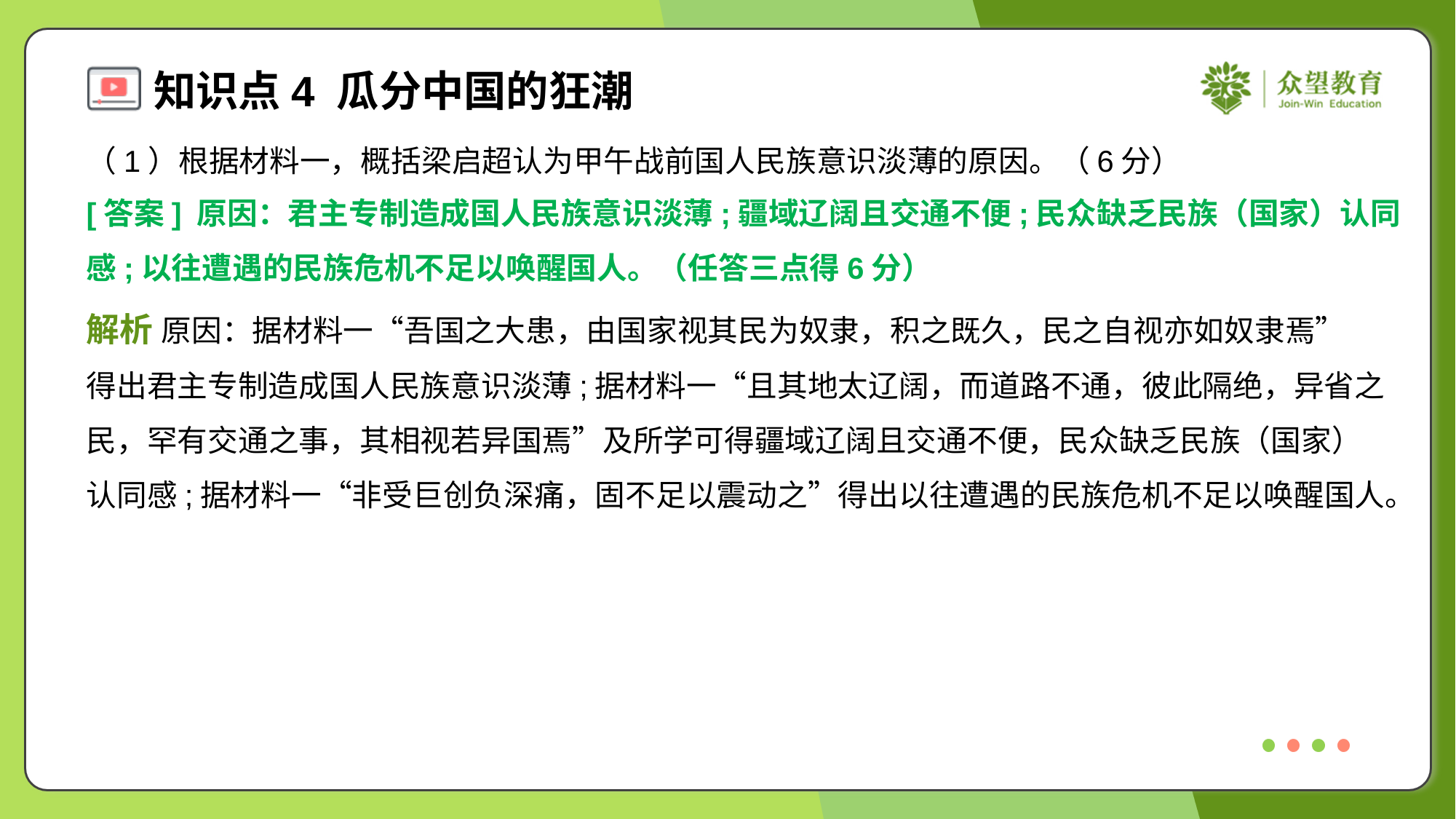

（1）根据材料一，概括梁启超认为甲午战前国人民族意识淡薄的原因。（6分）
[答案] 原因：君主专制造成国人民族意识淡薄;疆域辽阔且交通不便;民众缺乏民族（国家）认同
感;以往遭遇的民族危机不足以唤醒国人。（任答三点得6分）
解析 原因：据材料一“吾国之大患，由国家视其民为奴隶，积之既久，民之自视亦如奴隶焉”
得出君主专制造成国人民族意识淡薄;据材料一“且其地太辽阔，而道路不通，彼此隔绝，异省之
民，罕有交通之事，其相视若异国焉”及所学可得疆域辽阔且交通不便，民众缺乏民族（国家）
认同感;据材料一“非受巨创负深痛，固不足以震动之”得出以往遭遇的民族危机不足以唤醒国人。